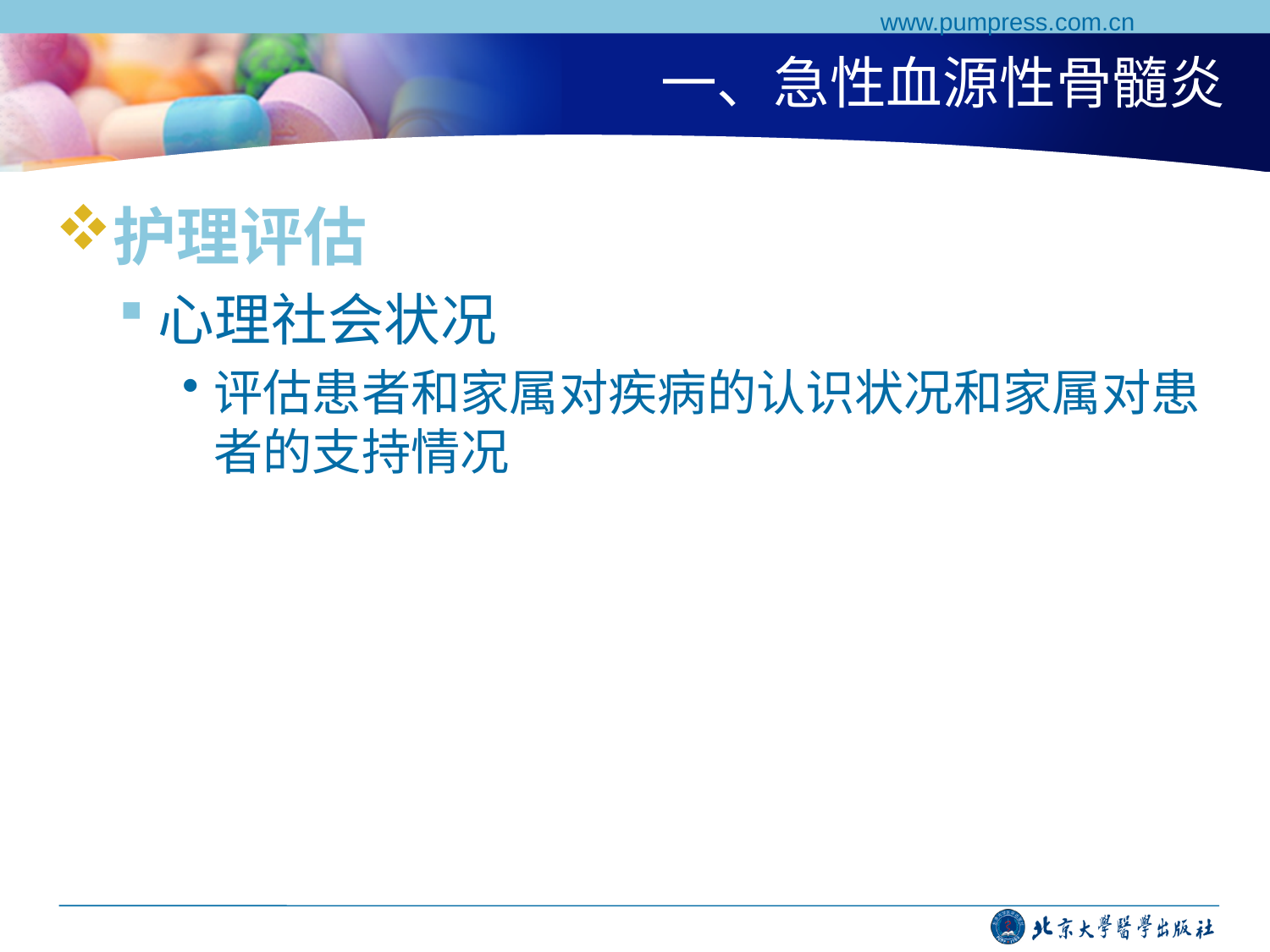

www.pumpress.com.cn
# 一、急性血源性骨髓炎
护理评估
心理社会状况
评估患者和家属对疾病的认识状况和家属对患者的支持情况